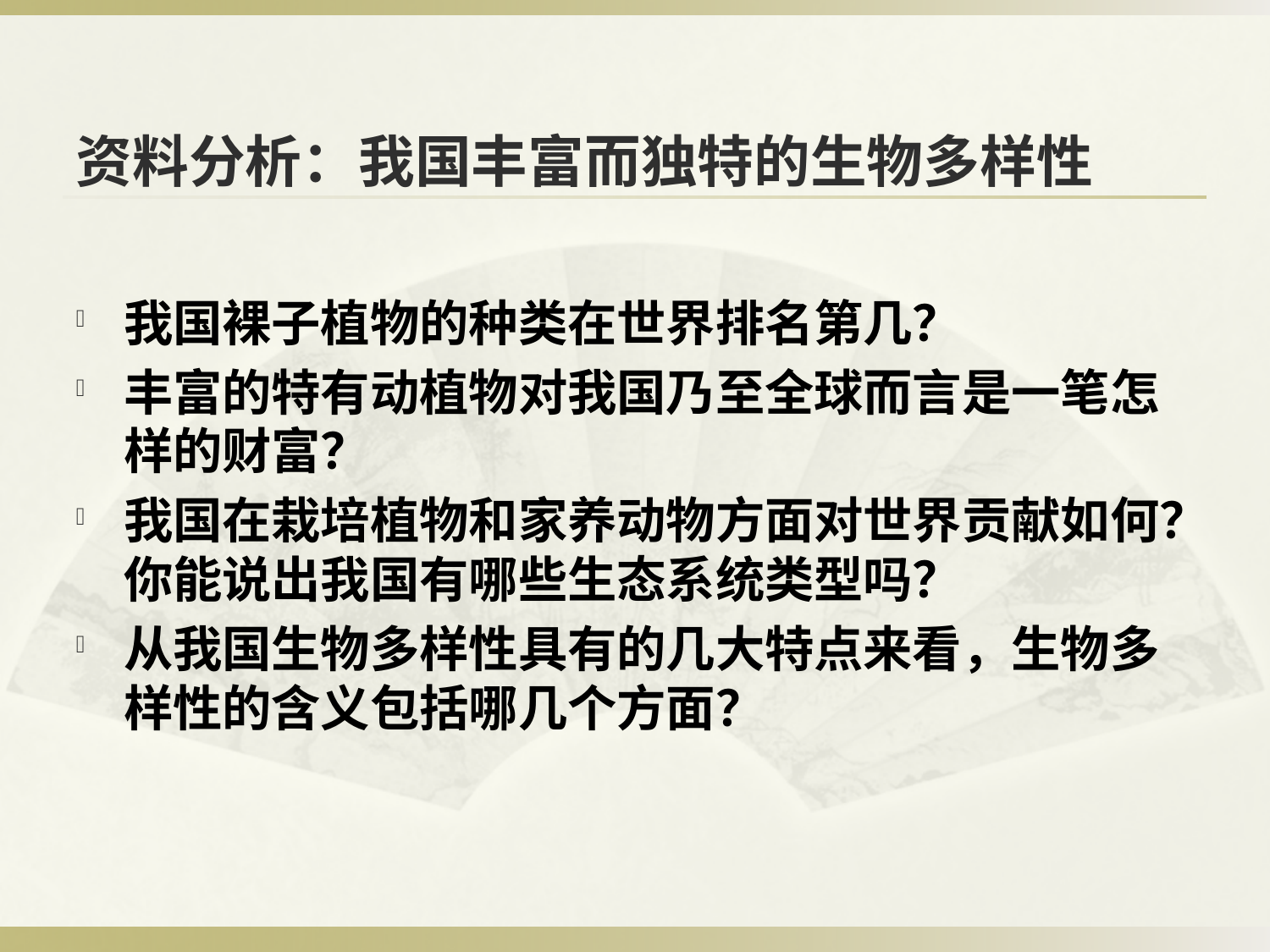

# 资料分析：我国丰富而独特的生物多样性
我国裸子植物的种类在世界排名第几？
丰富的特有动植物对我国乃至全球而言是一笔怎样的财富？
我国在栽培植物和家养动物方面对世界贡献如何？你能说出我国有哪些生态系统类型吗？
从我国生物多样性具有的几大特点来看，生物多样性的含义包括哪几个方面？